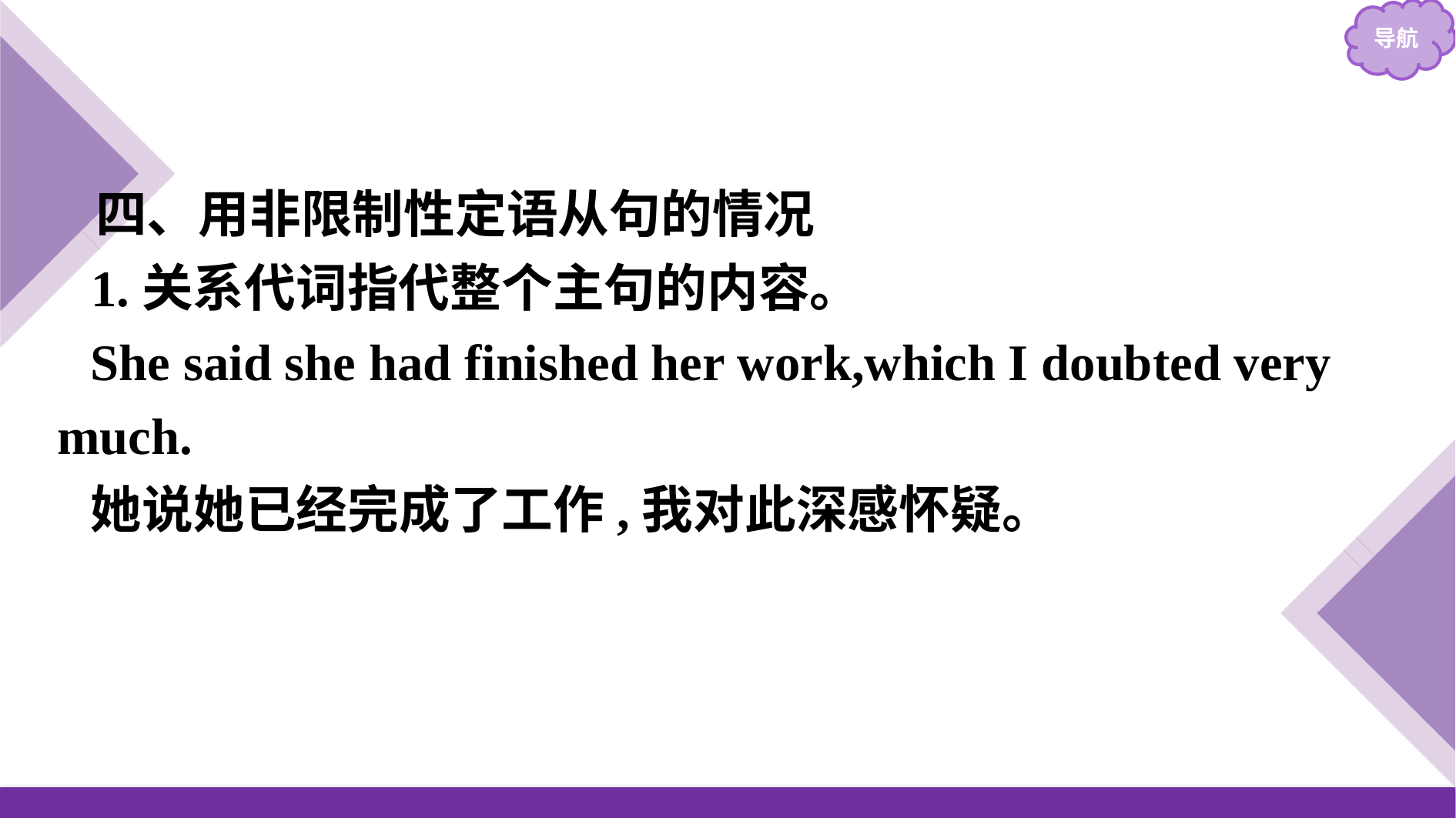

四、用非限制性定语从句的情况
1.关系代词指代整个主句的内容。
She said she had finished her work,which I doubted very much.
她说她已经完成了工作,我对此深感怀疑。